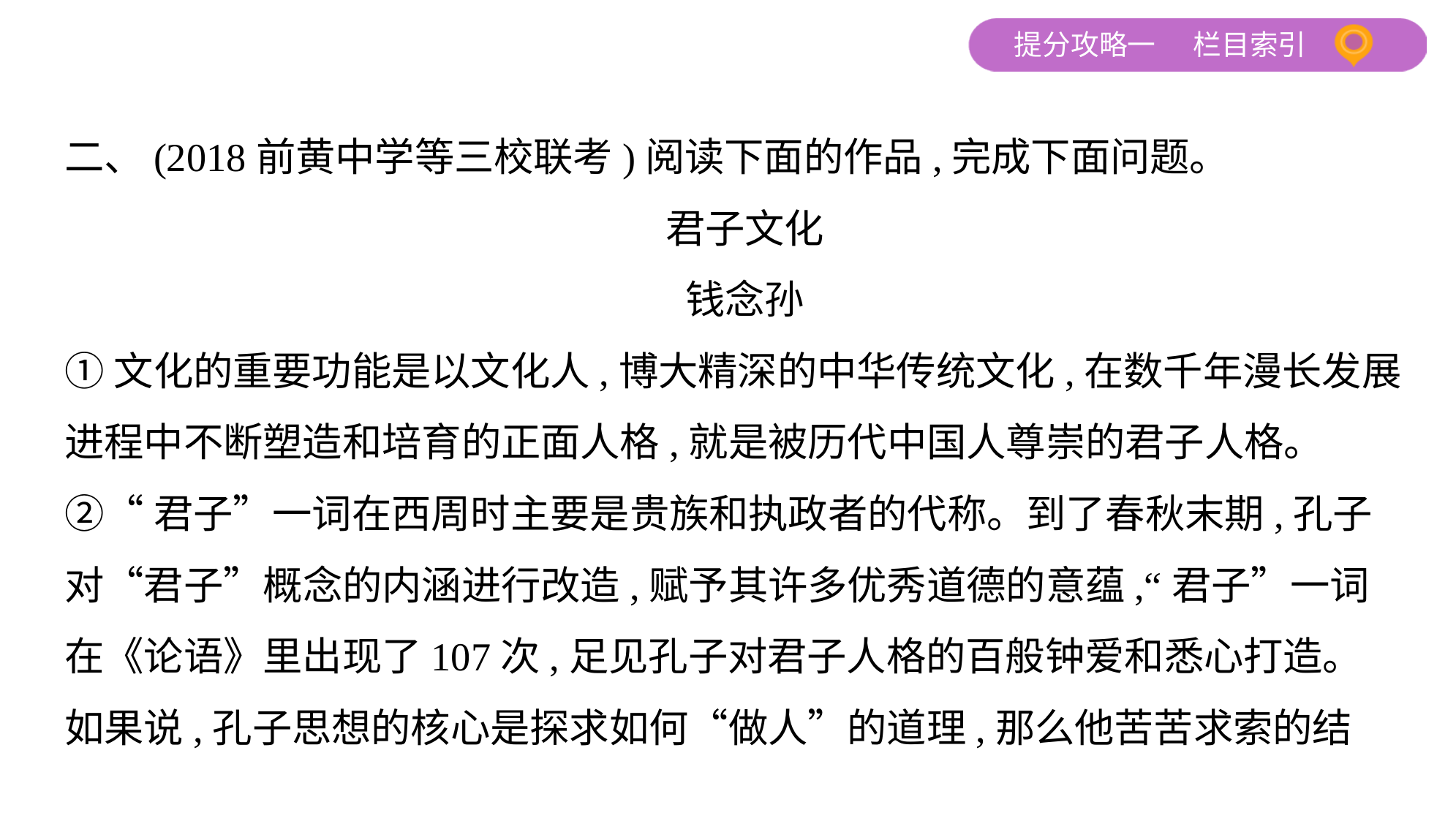

二、(2018前黄中学等三校联考)阅读下面的作品,完成下面问题。
君子文化
钱念孙
①文化的重要功能是以文化人,博大精深的中华传统文化,在数千年漫长发展
进程中不断塑造和培育的正面人格,就是被历代中国人尊崇的君子人格。
②“君子”一词在西周时主要是贵族和执政者的代称。到了春秋末期,孔子
对“君子”概念的内涵进行改造,赋予其许多优秀道德的意蕴,“君子”一词
在《论语》里出现了107次,足见孔子对君子人格的百般钟爱和悉心打造。
如果说,孔子思想的核心是探求如何“做人”的道理,那么他苦苦求索的结